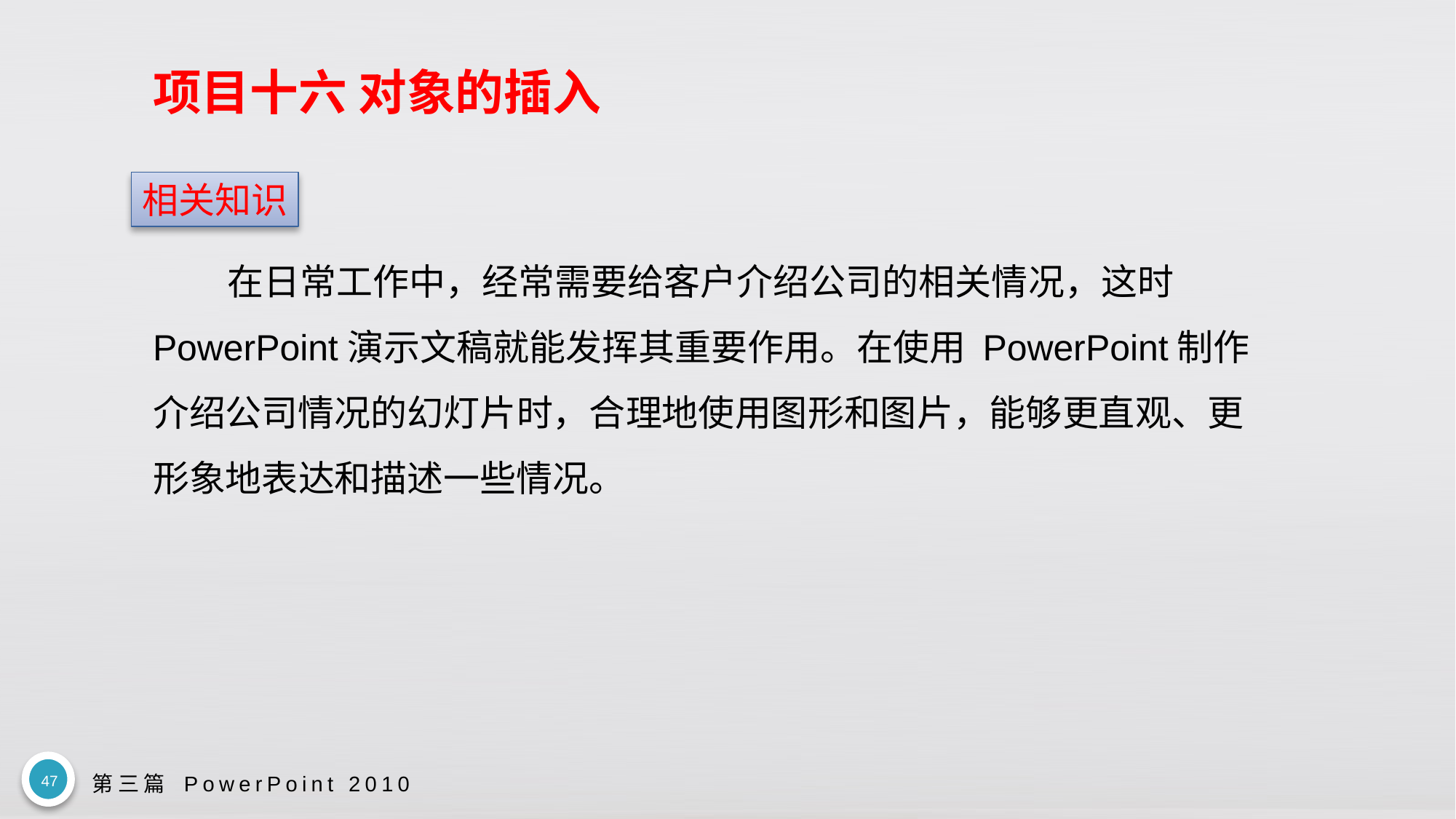

# 项目十六 对象的插入
相关知识
在日常工作中，经常需要给客户介绍公司的相关情况，这时 PowerPoint演示文稿就能发挥其重要作用。在使用 PowerPoint制作介绍公司情况的幻灯片时，合理地使用图形和图片，能够更直观、更形象地表达和描述一些情况。
47